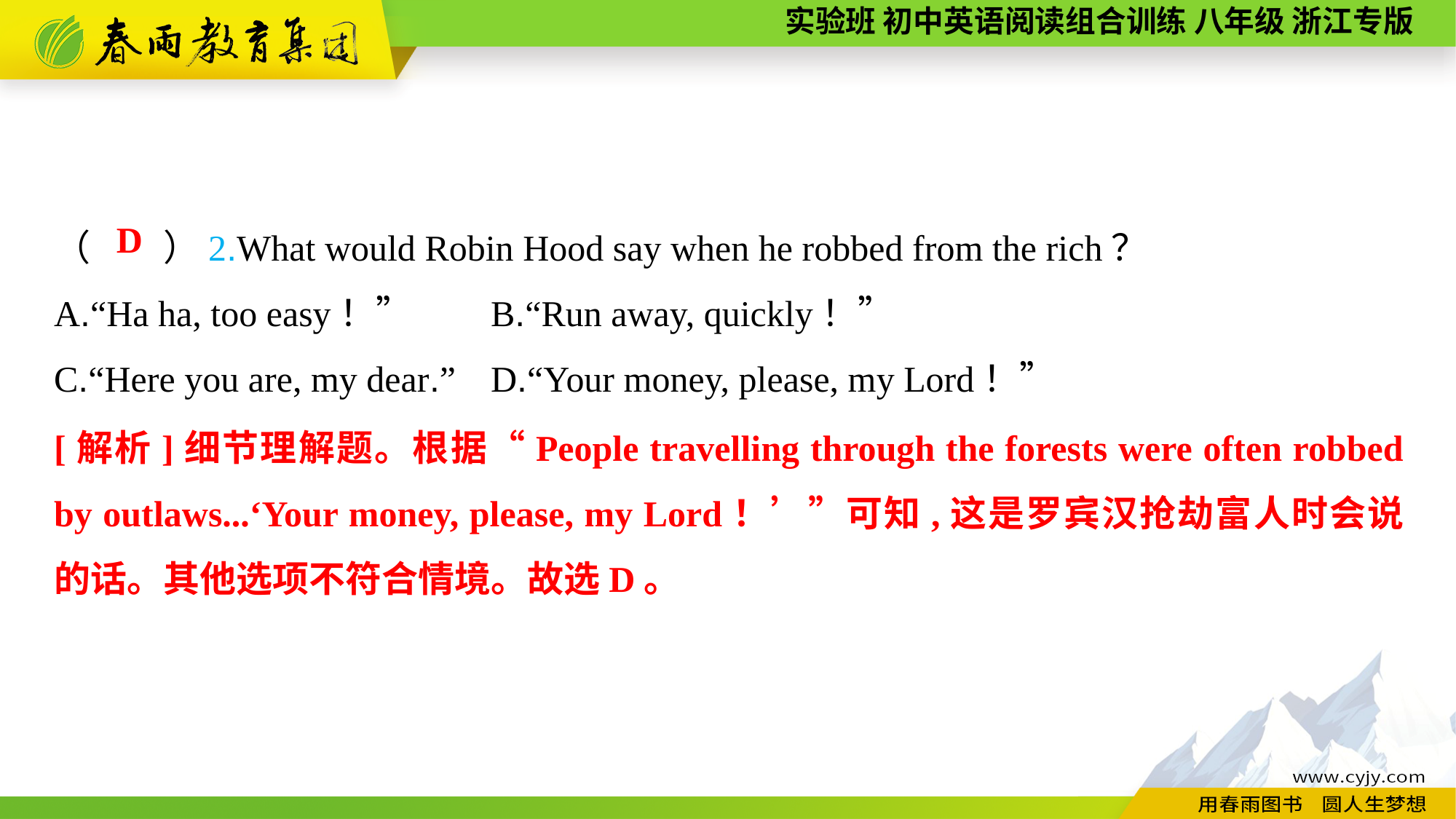

（　　）2.What would Robin Hood say when he robbed from the rich？
A.“Ha ha, too easy！”	B.“Run away, quickly！”
C.“Here you are, my dear.”	D.“Your money, please, my Lord！”
D
[解析]细节理解题。根据“People travelling through the forests were often robbed by outlaws...‘Your money, please, my Lord！’”可知,这是罗宾汉抢劫富人时会说的话。其他选项不符合情境。故选D。